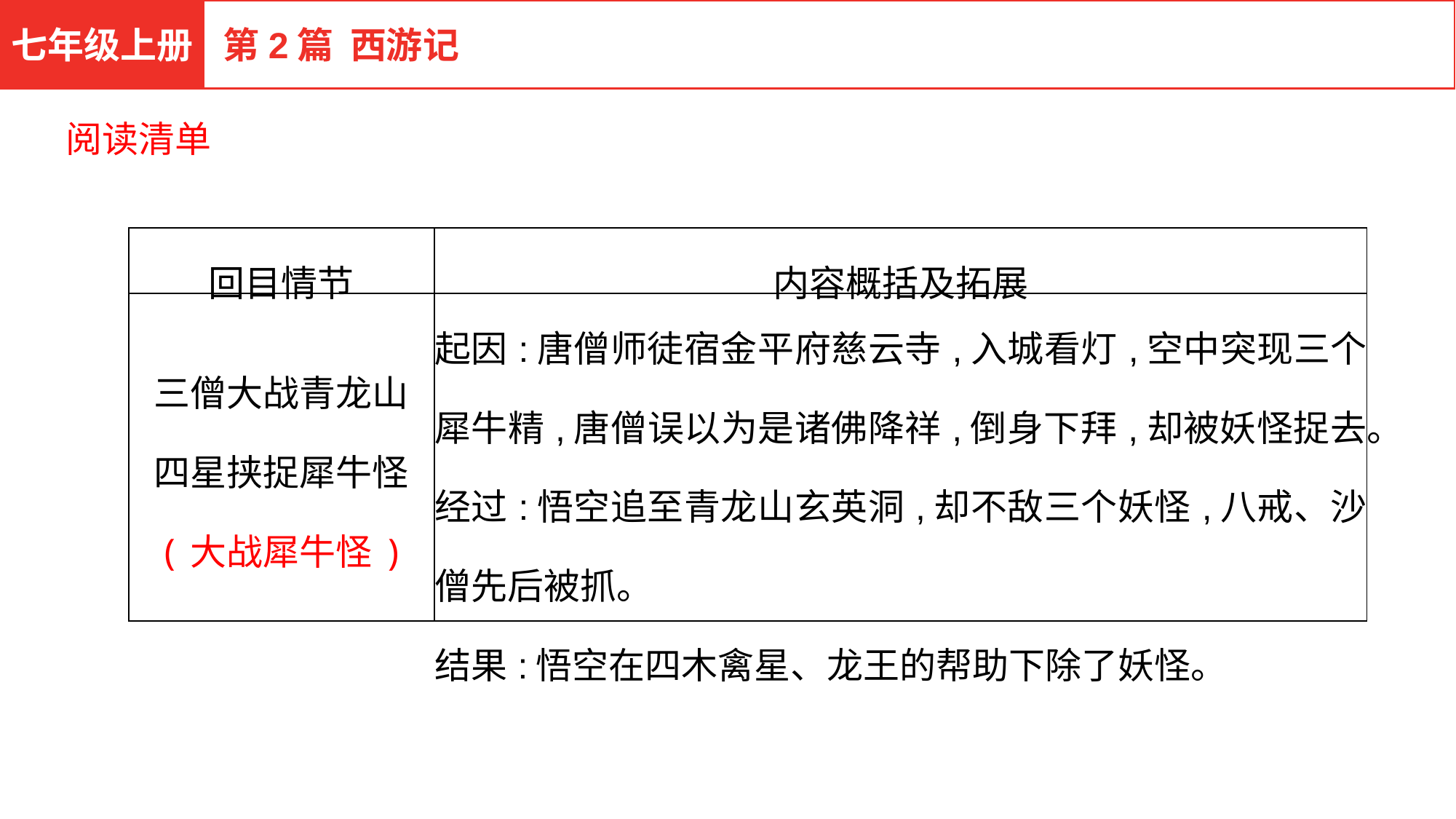

七年级上册
第2篇  西游记
阅读清单
| 回目情节 | 内容概括及拓展 |
| --- | --- |
| 三僧大战青龙山 四星挟捉犀牛怪 (大战犀牛怪) | 起因:唐僧师徒宿金平府慈云寺,入城看灯,空中突现三个犀牛精,唐僧误以为是诸佛降祥,倒身下拜,却被妖怪捉去。 经过:悟空追至青龙山玄英洞,却不敌三个妖怪,八戒、沙僧先后被抓。 结果:悟空在四木禽星、龙王的帮助下除了妖怪。 |